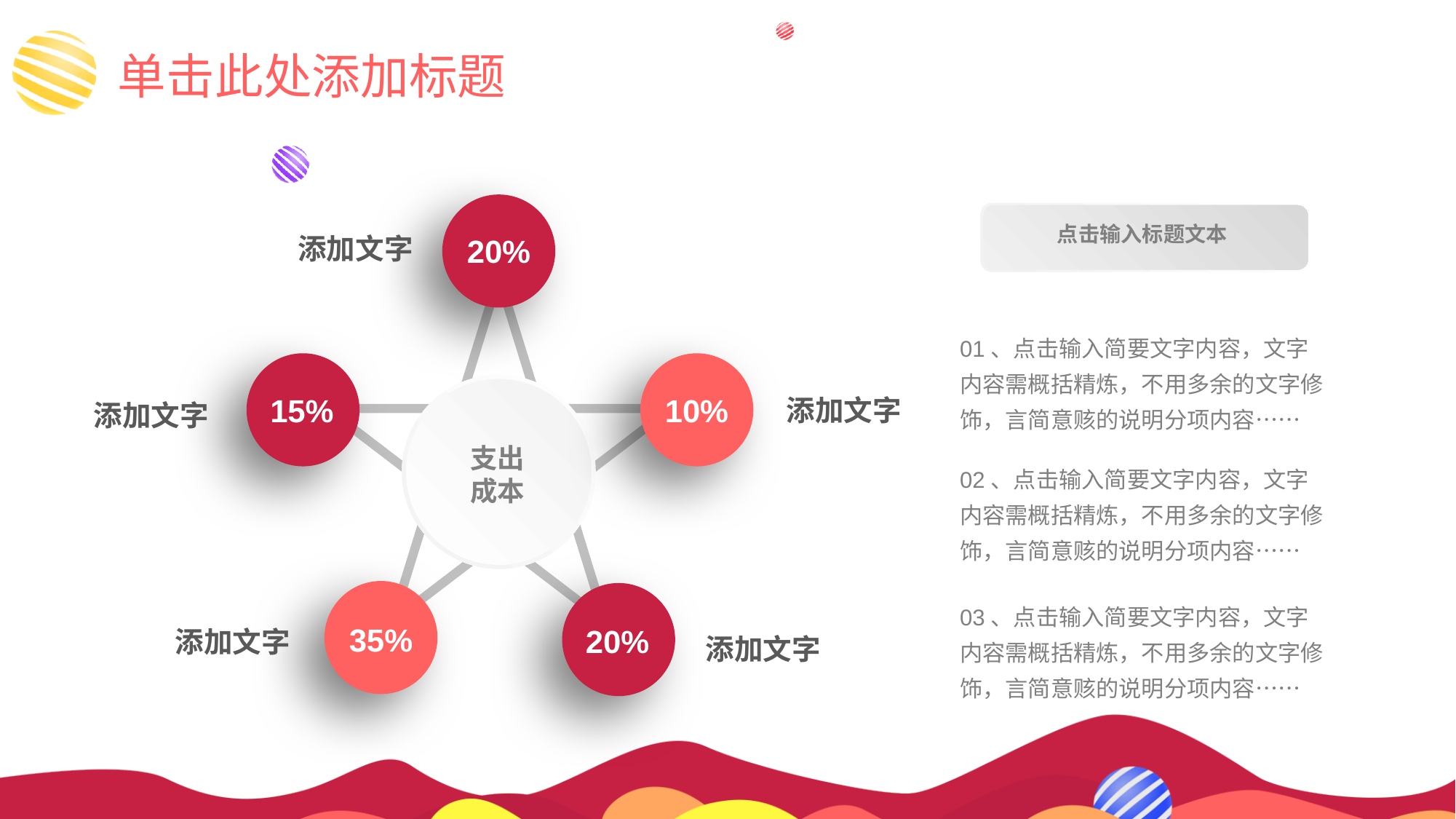

# 单击此处添加标题

点击输入标题文本
添加文字
20%

01、点击输入简要文字内容，文字内容需概括精炼，不用多余的文字修饰，言简意赅的说明分项内容……

支出
成本
添加文字
添加文字
15%
10%
02、点击输入简要文字内容，文字内容需概括精炼，不用多余的文字修饰，言简意赅的说明分项内容……

03、点击输入简要文字内容，文字内容需概括精炼，不用多余的文字修饰，言简意赅的说明分项内容……
添加文字
35%
20%
添加文字